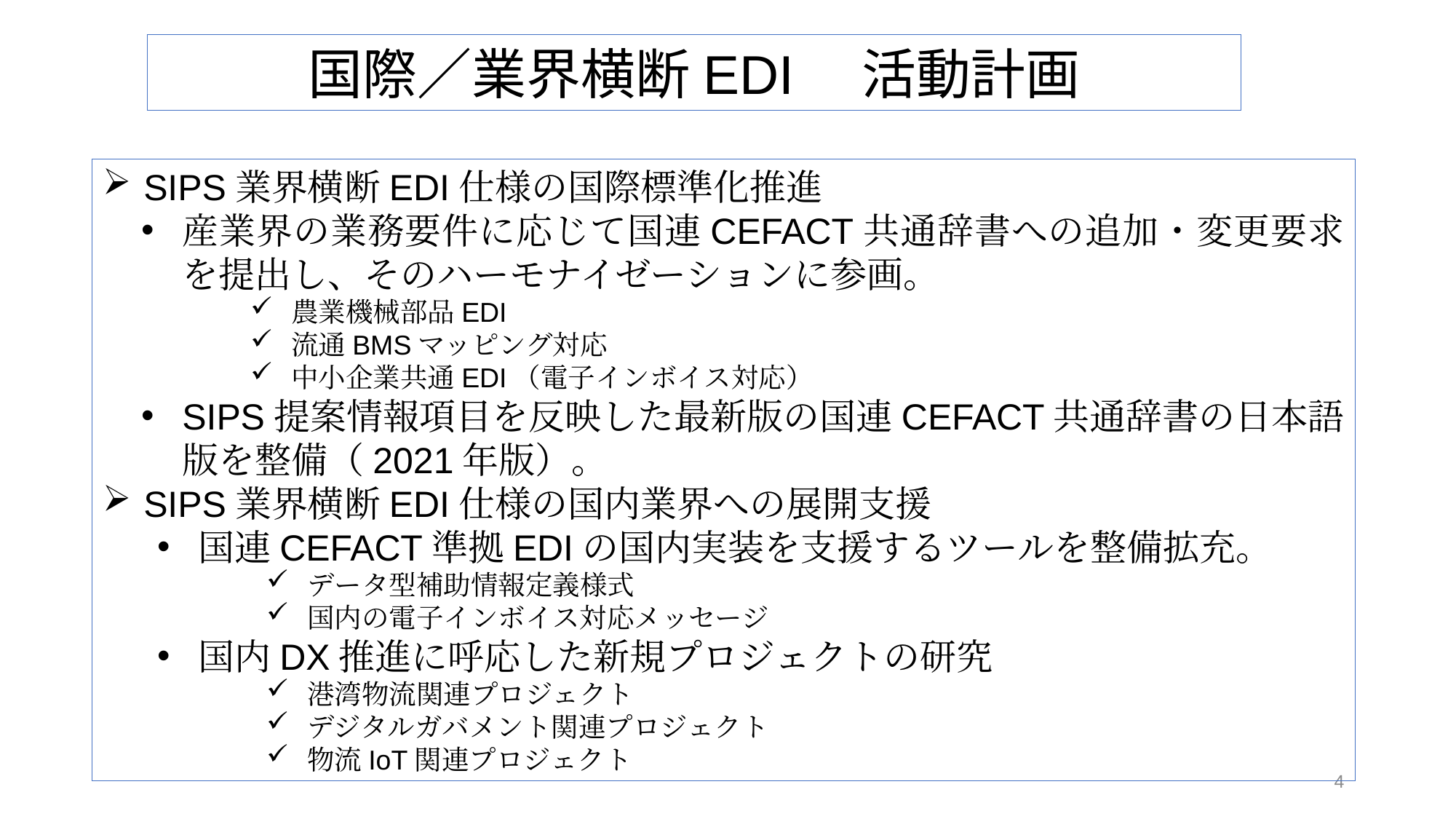

国際／業界横断EDI　活動計画
SIPS業界横断EDI仕様の国際標準化推進
産業界の業務要件に応じて国連CEFACT共通辞書への追加・変更要求を提出し、そのハーモナイゼーションに参画。
農業機械部品EDI
流通BMSマッピング対応
中小企業共通EDI（電子インボイス対応）
SIPS提案情報項目を反映した最新版の国連CEFACT共通辞書の日本語版を整備（2021年版）。
SIPS業界横断EDI仕様の国内業界への展開支援
国連CEFACT準拠EDIの国内実装を支援するツールを整備拡充。
データ型補助情報定義様式
国内の電子インボイス対応メッセージ
国内DX推進に呼応した新規プロジェクトの研究
港湾物流関連プロジェクト
デジタルガバメント関連プロジェクト
物流IoT関連プロジェクト
4